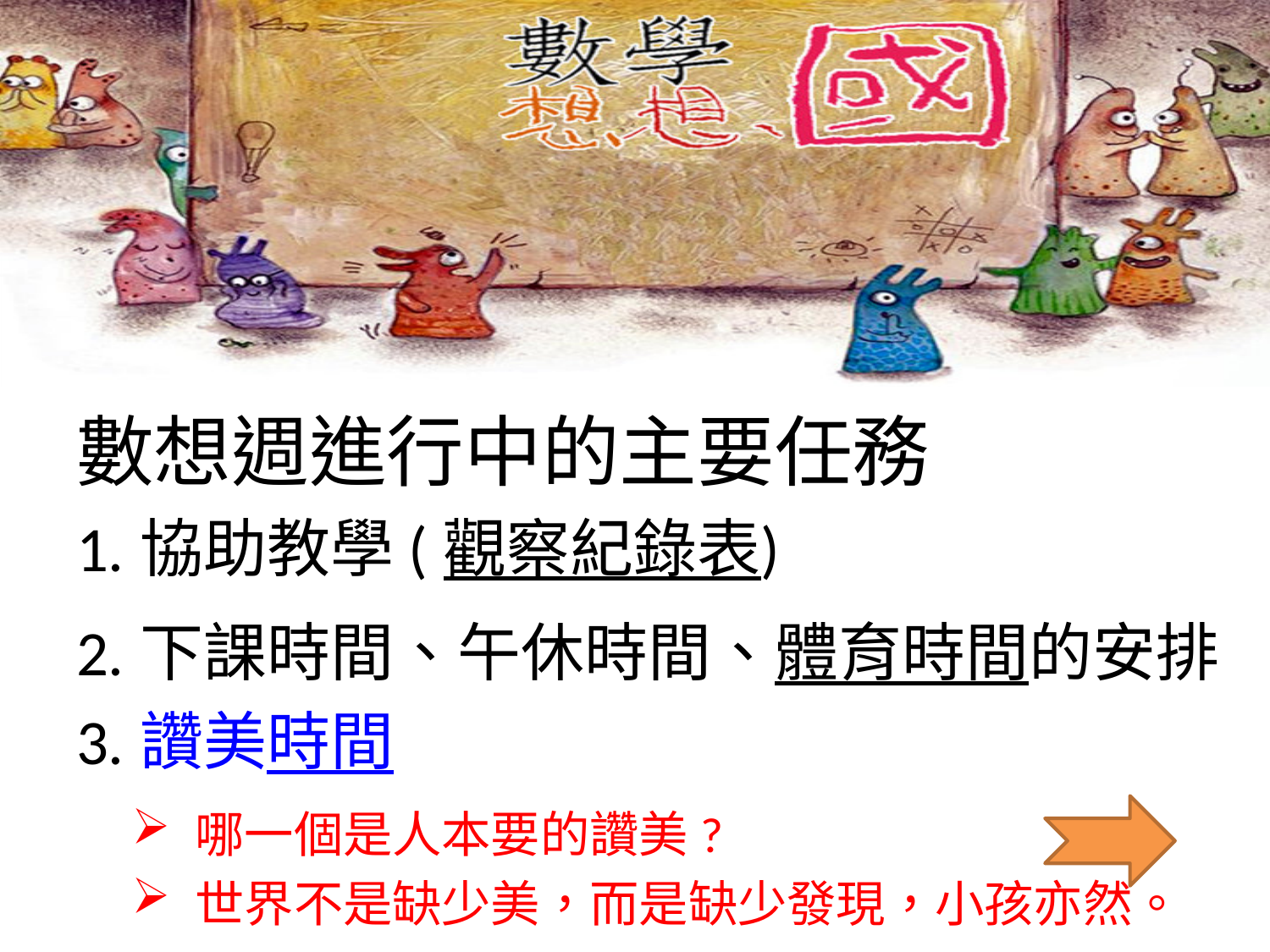

#
數想週進行中的主要任務
1.協助教學(觀察紀錄表)
2.下課時間、午休時間、體育時間的安排
3.讚美時間
哪一個是人本要的讚美?
世界不是缺少美，而是缺少發現，小孩亦然。